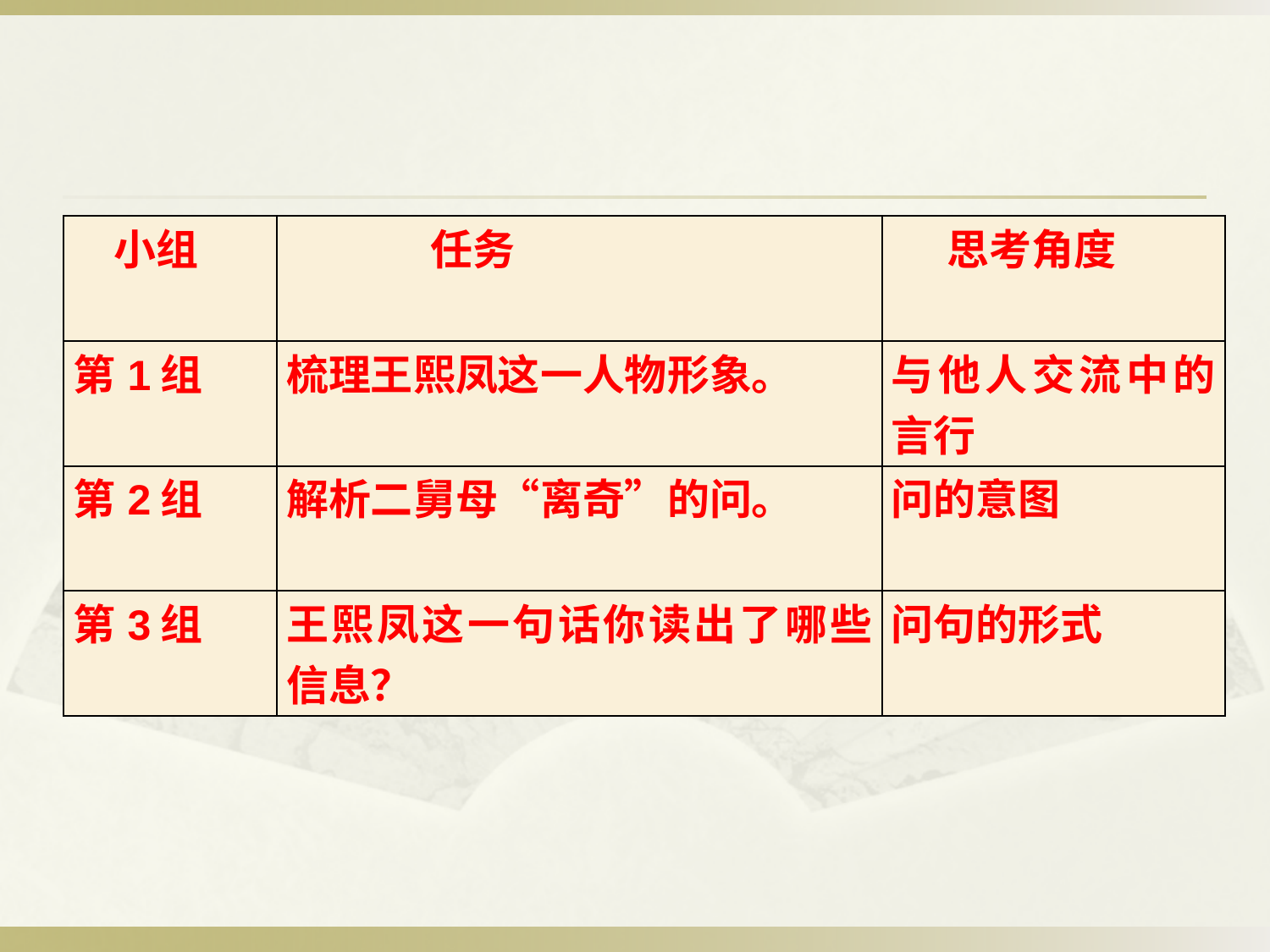

| 小组 | 任务 | 思考角度 |
| --- | --- | --- |
| 第1组 | 梳理王熙凤这一人物形象。 | 与他人交流中的言行 |
| 第2组 | 解析二舅母“离奇”的问。 | 问的意图 |
| 第3组 | 王熙凤这一句话你读出了哪些信息？ | 问句的形式 |